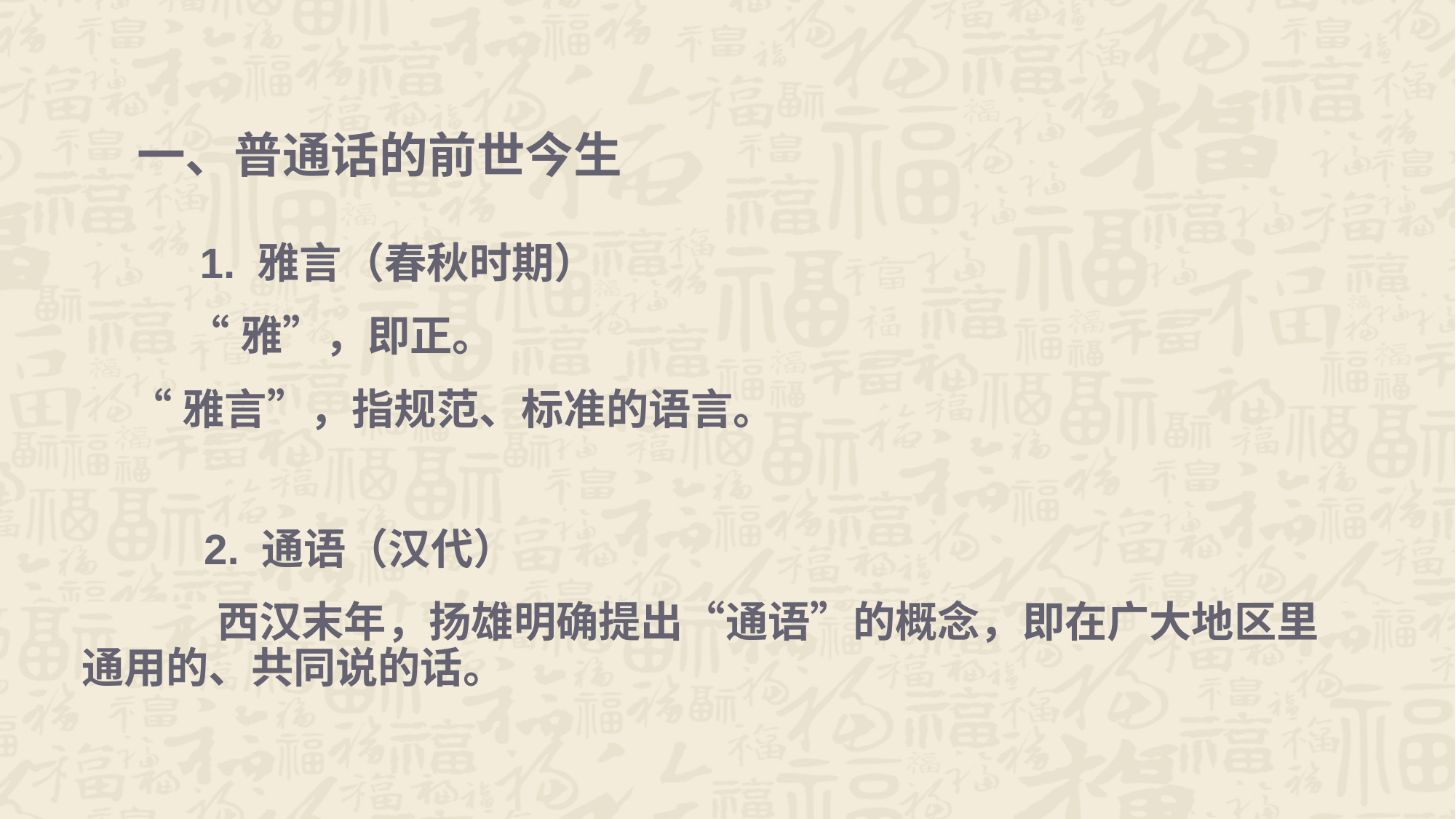

# 一、普通话的前世今生
          1. 雅言（春秋时期）
           “雅”，即正。
     “雅言”，指规范、标准的语言。

            2. 通语（汉代）
             西汉末年，扬雄明确提出“通语”的概念，即在广大地区里通用的、共同说的话。